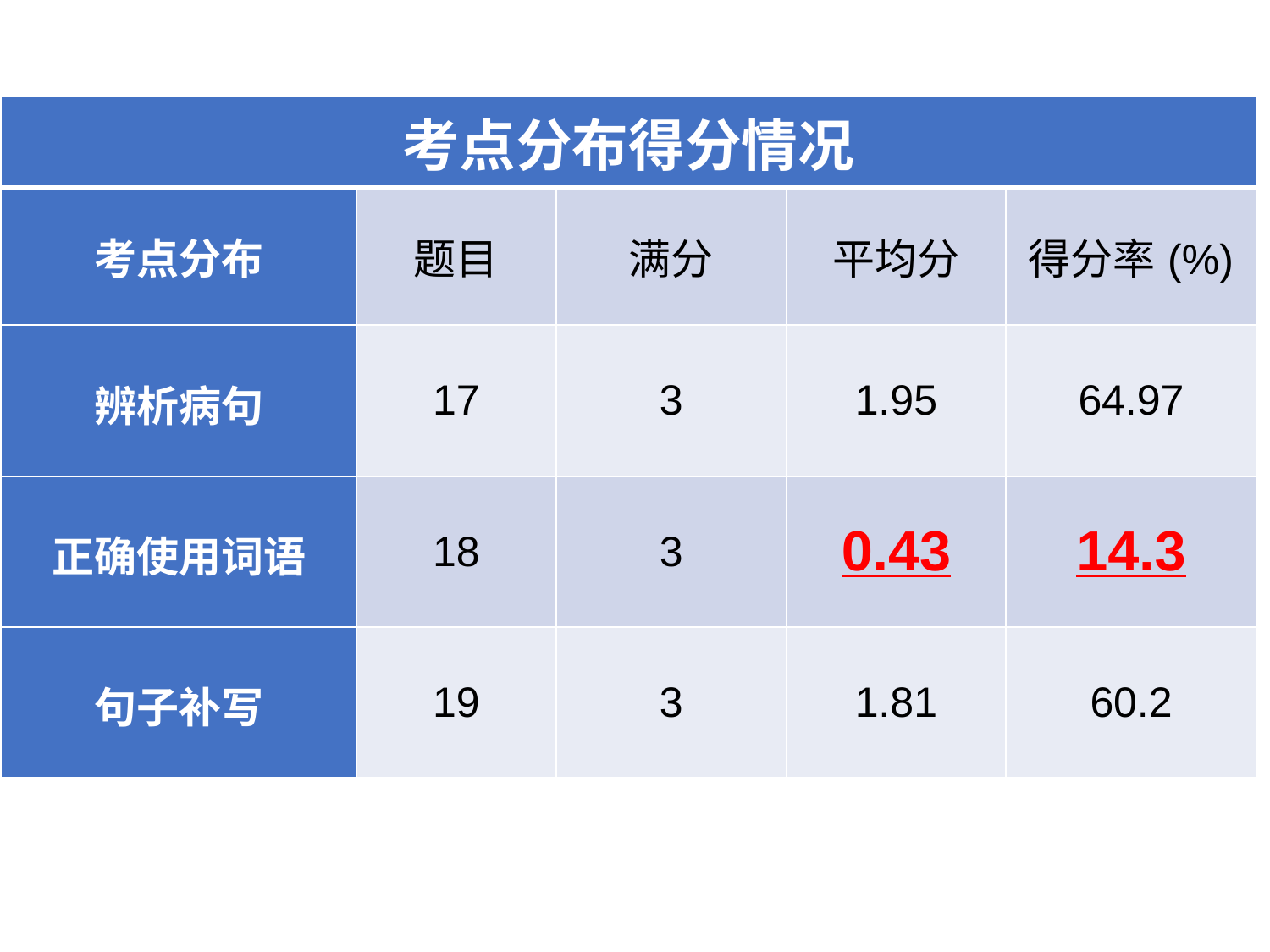

| 考点分布得分情况 |  |  |  |  |
| --- | --- | --- | --- | --- |
| 考点分布 | 题目 | 满分 | 平均分 | 得分率(%) |
| 辨析病句 | 17 | 3 | 1.95 | 64.97 |
| 正确使用词语 | 18 | 3 | 0.43 | 14.3 |
| 句子补写 | 19 | 3 | 1.81 | 60.2 |